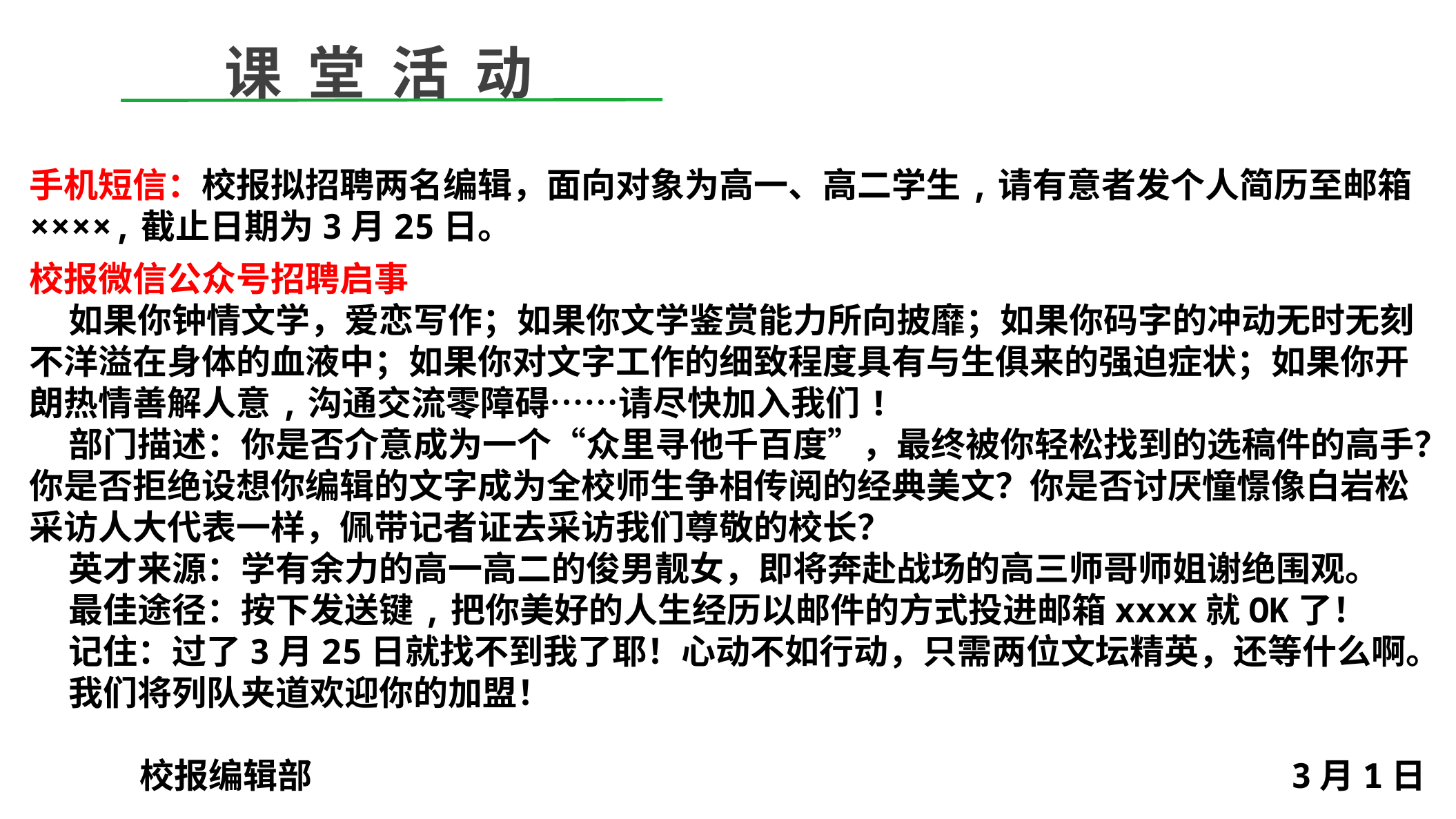

课  堂  活  动
手机短信：校报拟招聘两名编辑，面向对象为高一、高二学生,请有意者发个人简历至邮箱××××,截止日期为3月25日。
校报微信公众号招聘启事
    如果你钟情文学，爱恋写作；如果你文学鉴赏能力所向披靡；如果你码字的冲动无时无刻不洋溢在身体的血液中；如果你对文字工作的细致程度具有与生俱来的强迫症状；如果你开朗热情善解人意,沟通交流零障碍……请尽快加入我们!
    部门描述：你是否介意成为一个“众里寻他千百度”，最终被你轻松找到的选稿件的高手？你是否拒绝设想你编辑的文字成为全校师生争相传阅的经典美文？你是否讨厌憧憬像白岩松采访人大代表一样，佩带记者证去采访我们尊敬的校长？
    英才来源：学有余力的高一高二的俊男靓女，即将奔赴战场的高三师哥师姐谢绝围观。
    最佳途径：按下发送键,把你美好的人生经历以邮件的方式投进邮箱xxxx就OK了！
    记住：过了3月25日就找不到我了耶！心动不如行动，只需两位文坛精英，还等什么啊。
    我们将列队夹道欢迎你的加盟！
校报编辑部                                                                                                                             3月1日